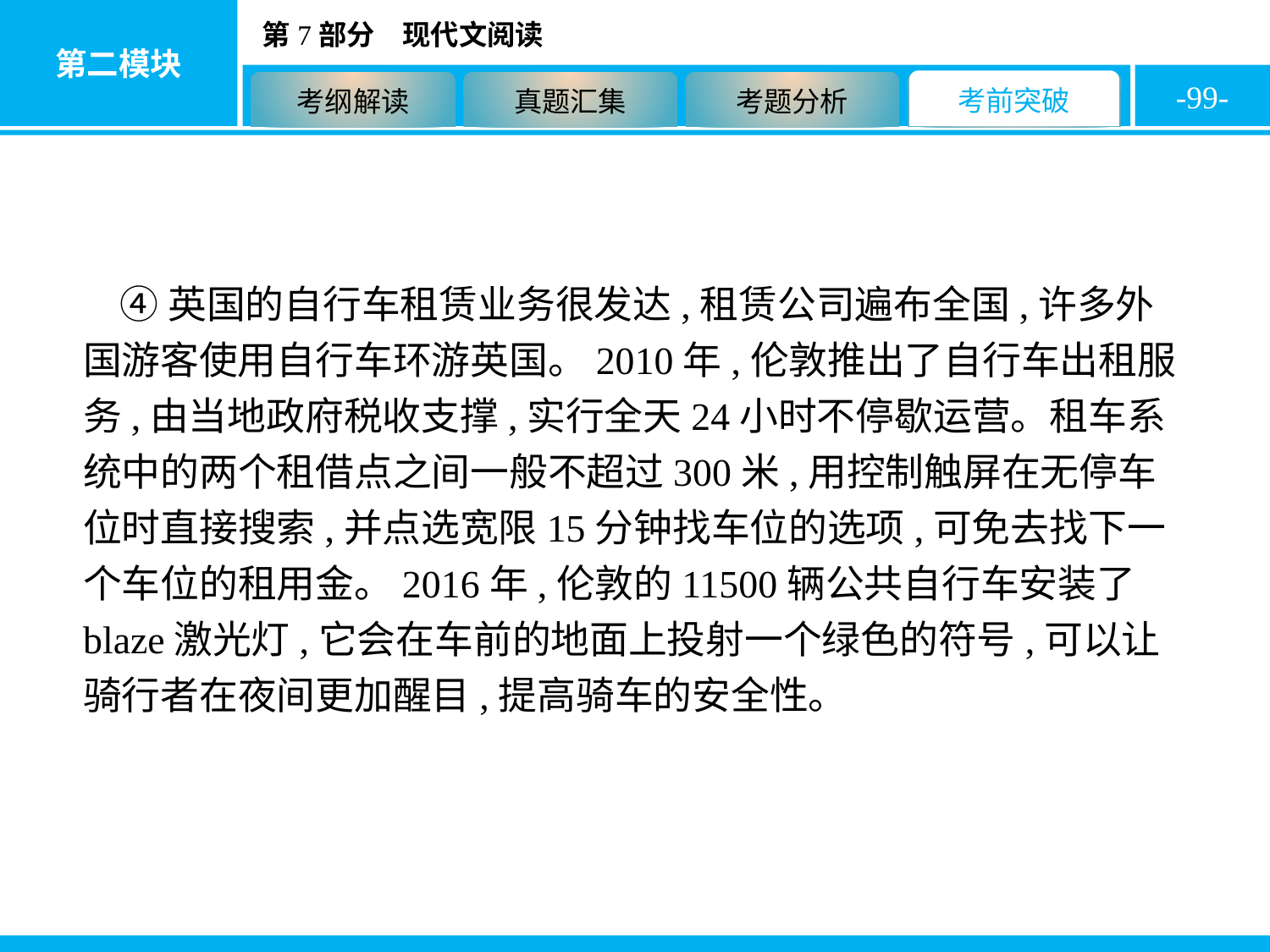

-99-
④英国的自行车租赁业务很发达,租赁公司遍布全国,许多外国游客使用自行车环游英国。2010年,伦敦推出了自行车出租服务,由当地政府税收支撑,实行全天24小时不停歇运营。租车系统中的两个租借点之间一般不超过300米,用控制触屏在无停车位时直接搜索,并点选宽限15分钟找车位的选项,可免去找下一个车位的租用金。2016年,伦敦的11500辆公共自行车安装了blaze激光灯,它会在车前的地面上投射一个绿色的符号,可以让骑行者在夜间更加醒目,提高骑车的安全性。